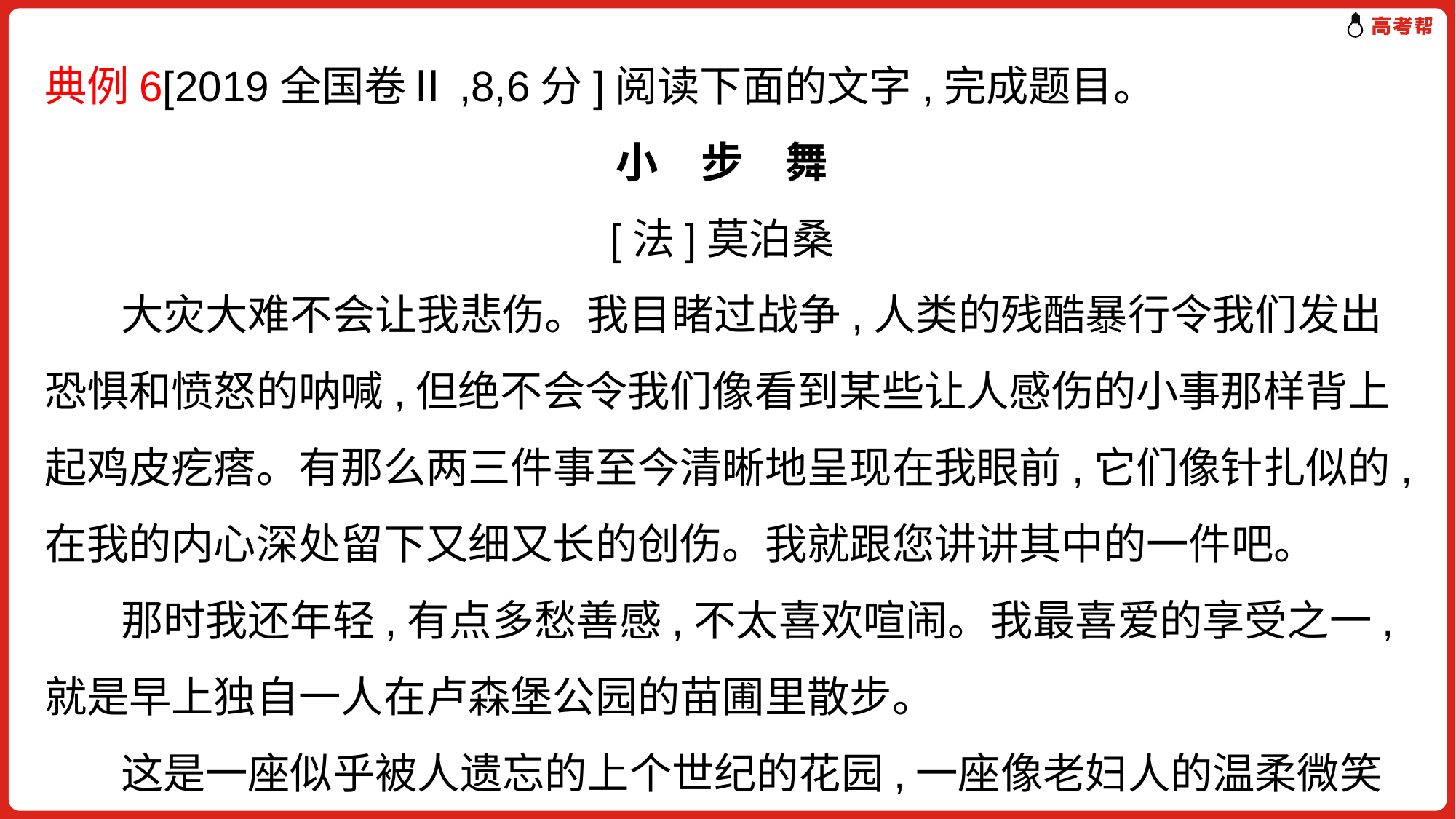

典例6[2019全国卷Ⅱ,8,6分]阅读下面的文字,完成题目。
小　步　舞
[法]莫泊桑
       大灾大难不会让我悲伤。我目睹过战争,人类的残酷暴行令我们发出恐惧和愤怒的呐喊,但绝不会令我们像看到某些让人感伤的小事那样背上起鸡皮疙瘩。有那么两三件事至今清晰地呈现在我眼前,它们像针扎似的,在我的内心深处留下又细又长的创伤。我就跟您讲讲其中的一件吧。
       那时我还年轻,有点多愁善感,不太喜欢喧闹。我最喜爱的享受之一,就是早上独自一人在卢森堡公园的苗圃里散步。
       这是一座似乎被人遗忘的上个世纪的花园,一座像老妇人的温柔微笑